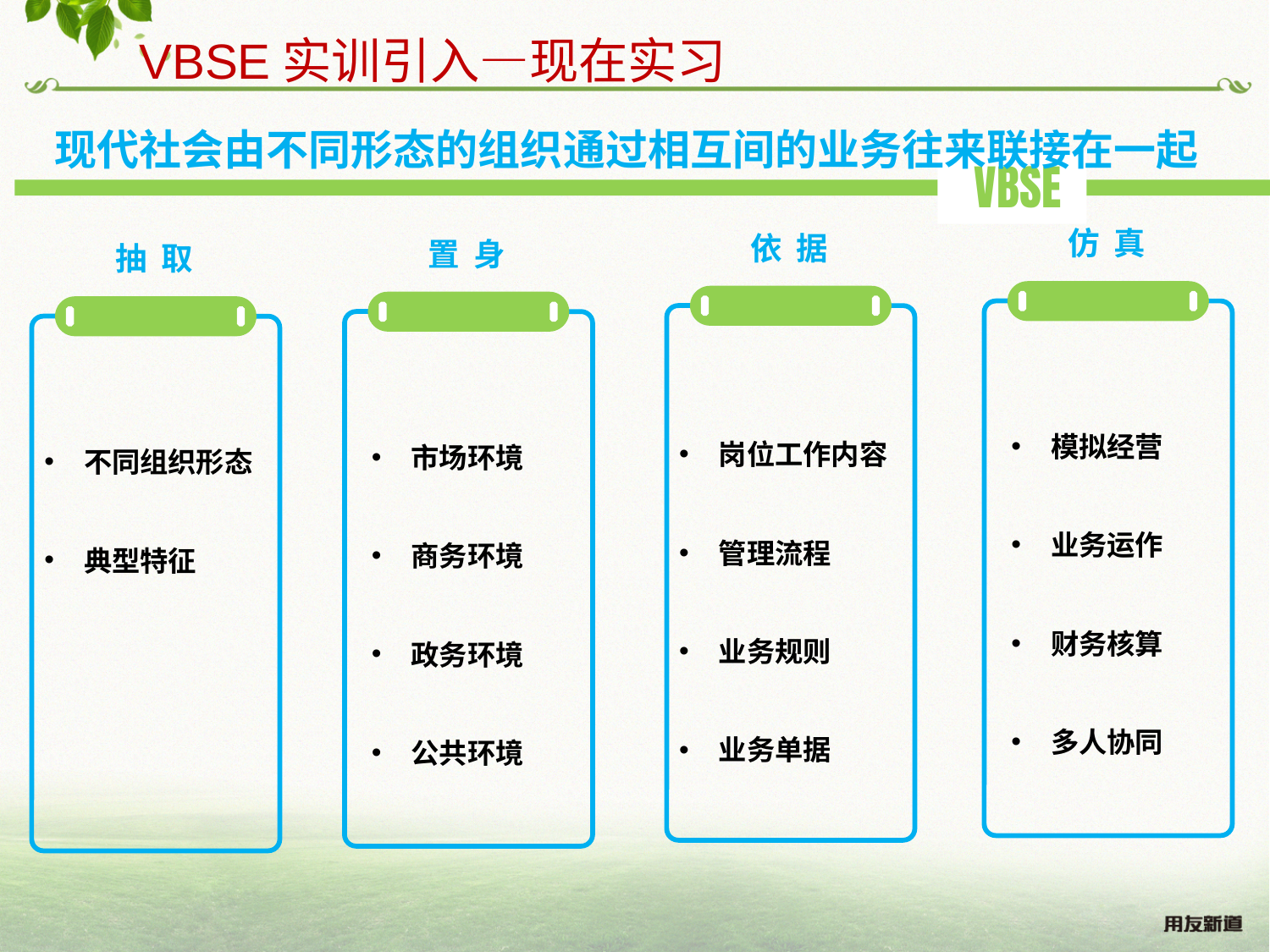

VBSE实训引入—现在实习
现代社会由不同形态的组织通过相互间的业务往来联接在一起
  VBSE

仿  真
依  据
置  身
抽  取

模拟经营
业务运作
财务核算
多人协同

岗位工作内容
管理流程
业务规则
业务单据

市场环境
商务环境
政务环境
公共环境

不同组织形态
典型特征